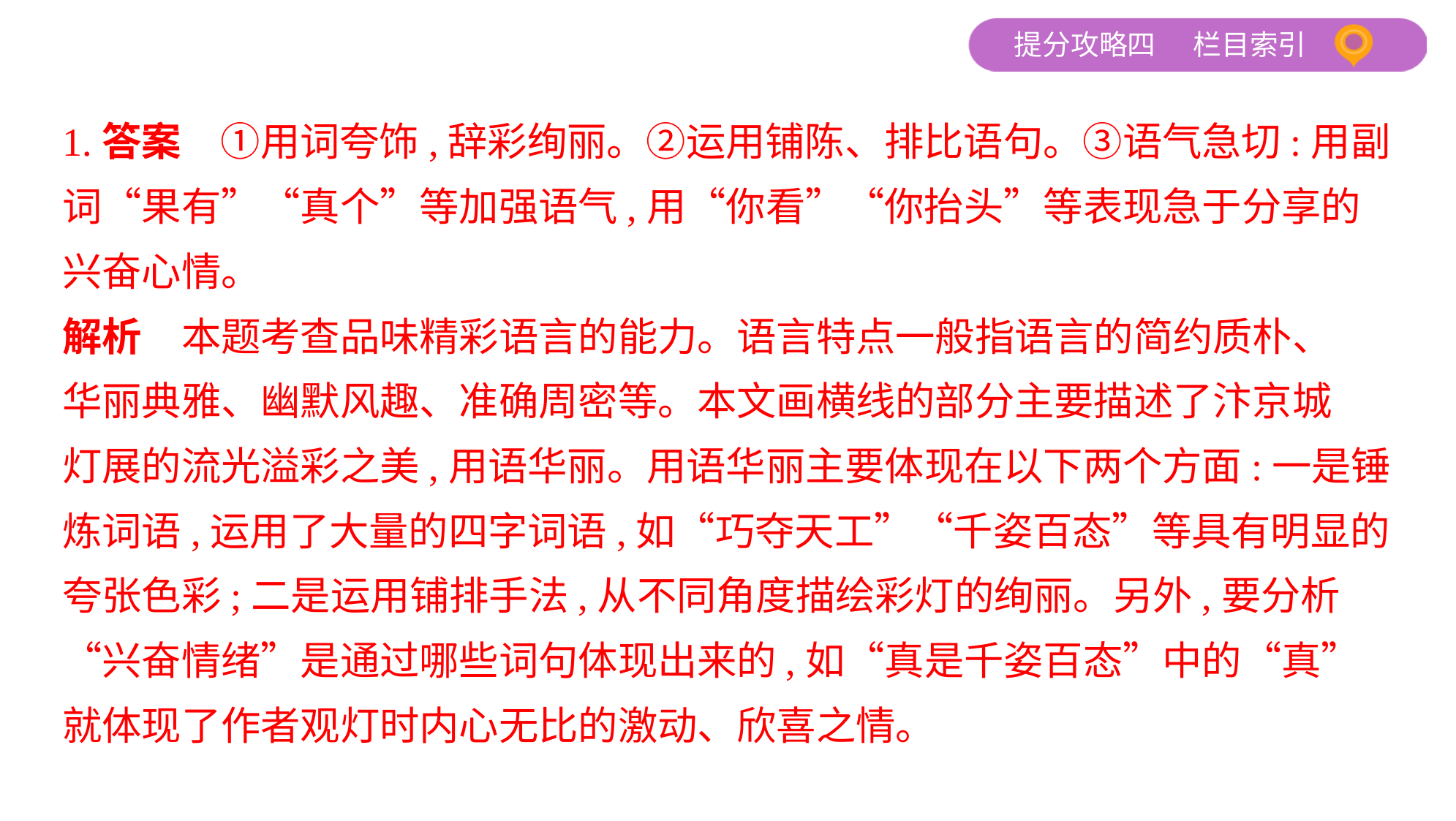

1.答案　①用词夸饰,辞彩绚丽。②运用铺陈、排比语句。③语气急切:用副
词“果有”“真个”等加强语气,用“你看”“你抬头”等表现急于分享的
兴奋心情。
解析　本题考查品味精彩语言的能力。语言特点一般指语言的简约质朴、
华丽典雅、幽默风趣、准确周密等。本文画横线的部分主要描述了汴京城
灯展的流光溢彩之美,用语华丽。用语华丽主要体现在以下两个方面:一是锤
炼词语,运用了大量的四字词语,如“巧夺天工”“千姿百态”等具有明显的
夸张色彩;二是运用铺排手法,从不同角度描绘彩灯的绚丽。另外,要分析
“兴奋情绪”是通过哪些词句体现出来的,如“真是千姿百态”中的“真”
就体现了作者观灯时内心无比的激动、欣喜之情。